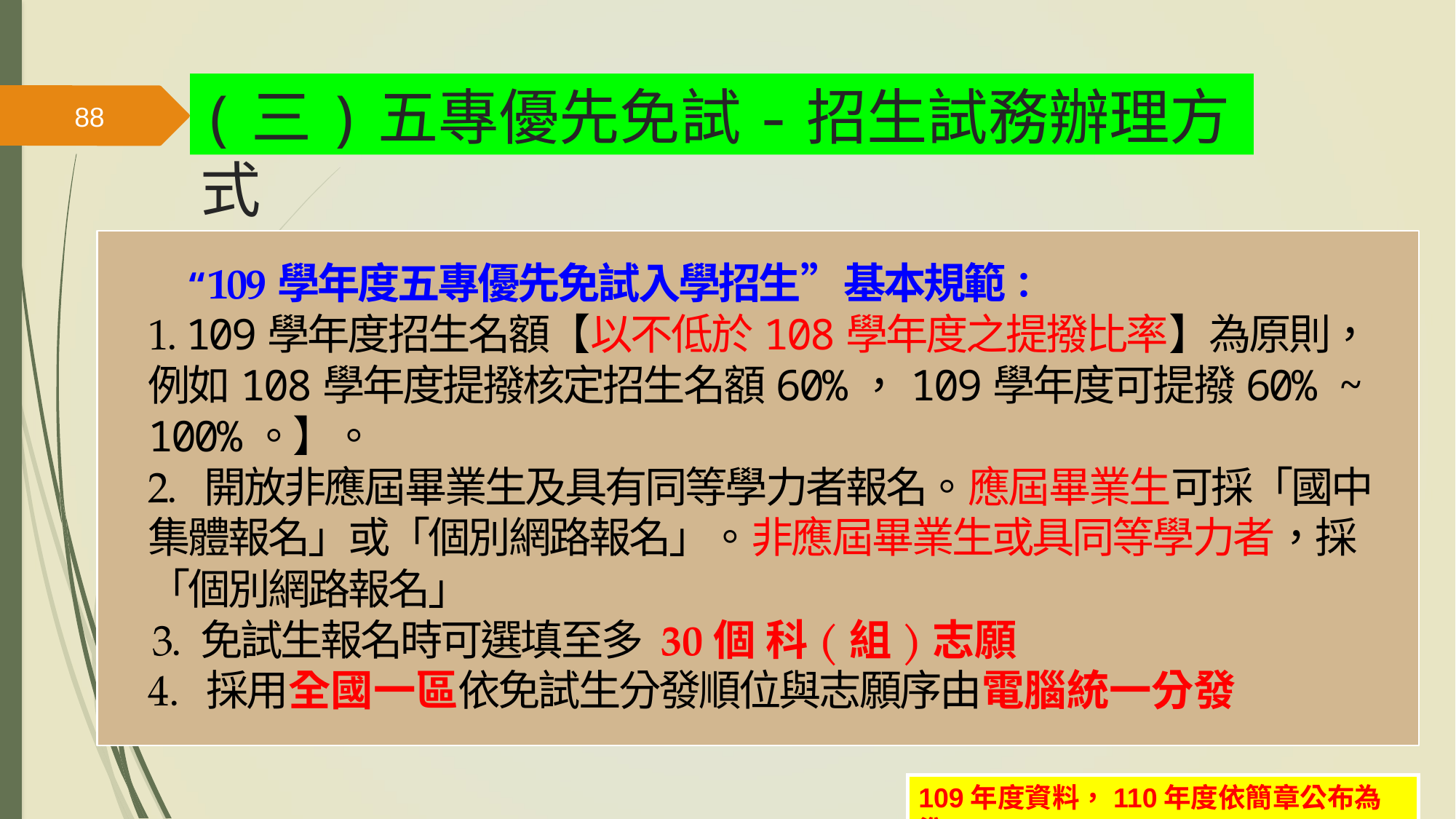

(三)五專優先免試-招生試務辦理方式
88

     “109學年度五專優先免試入學招生”基本規範：
1. 109學年度招生名額【以不低於108學年度之提撥比率】為原則，例如108學年度提撥核定招生名額60%，109學年度可提撥60% ~ 100%。】。
2.  開放非應屆畢業生及具有同等學力者報名。應屆畢業生可採「國中集體報名」或「個別網路報名」。非應屆畢業生或具同等學力者，採「個別網路報名」
        3. 免試生報名時可選填至多 30個 科(組)志願
4.  採用全國一區依免試生分發順位與志願序由電腦統一分發

109年度資料，110年度依簡章公布為準